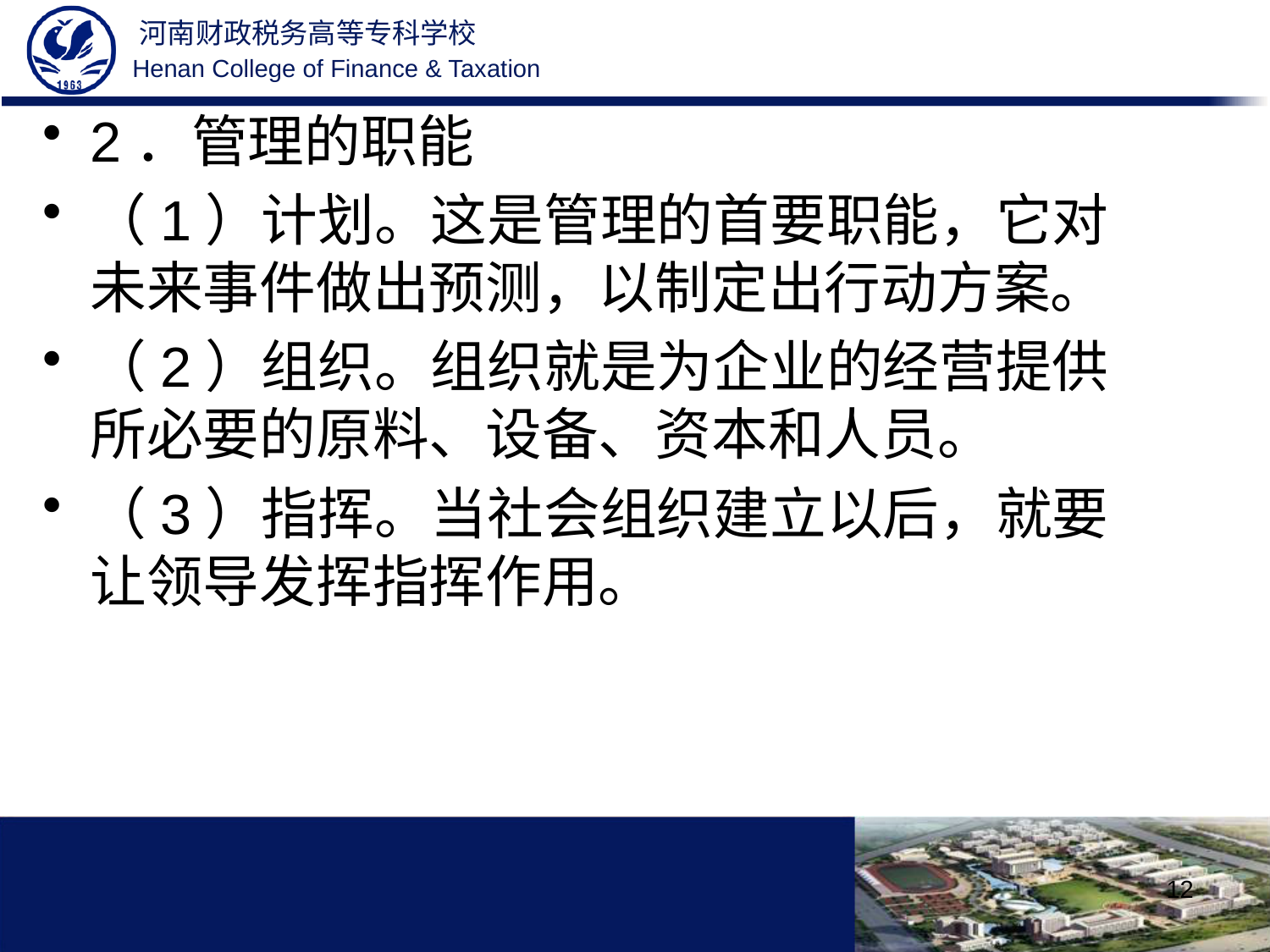

2．管理的职能
（1）计划。这是管理的首要职能，它对未来事件做出预测，以制定出行动方案。
（2）组织。组织就是为企业的经营提供所必要的原料、设备、资本和人员。
（3）指挥。当社会组织建立以后，就要让领导发挥指挥作用。
12